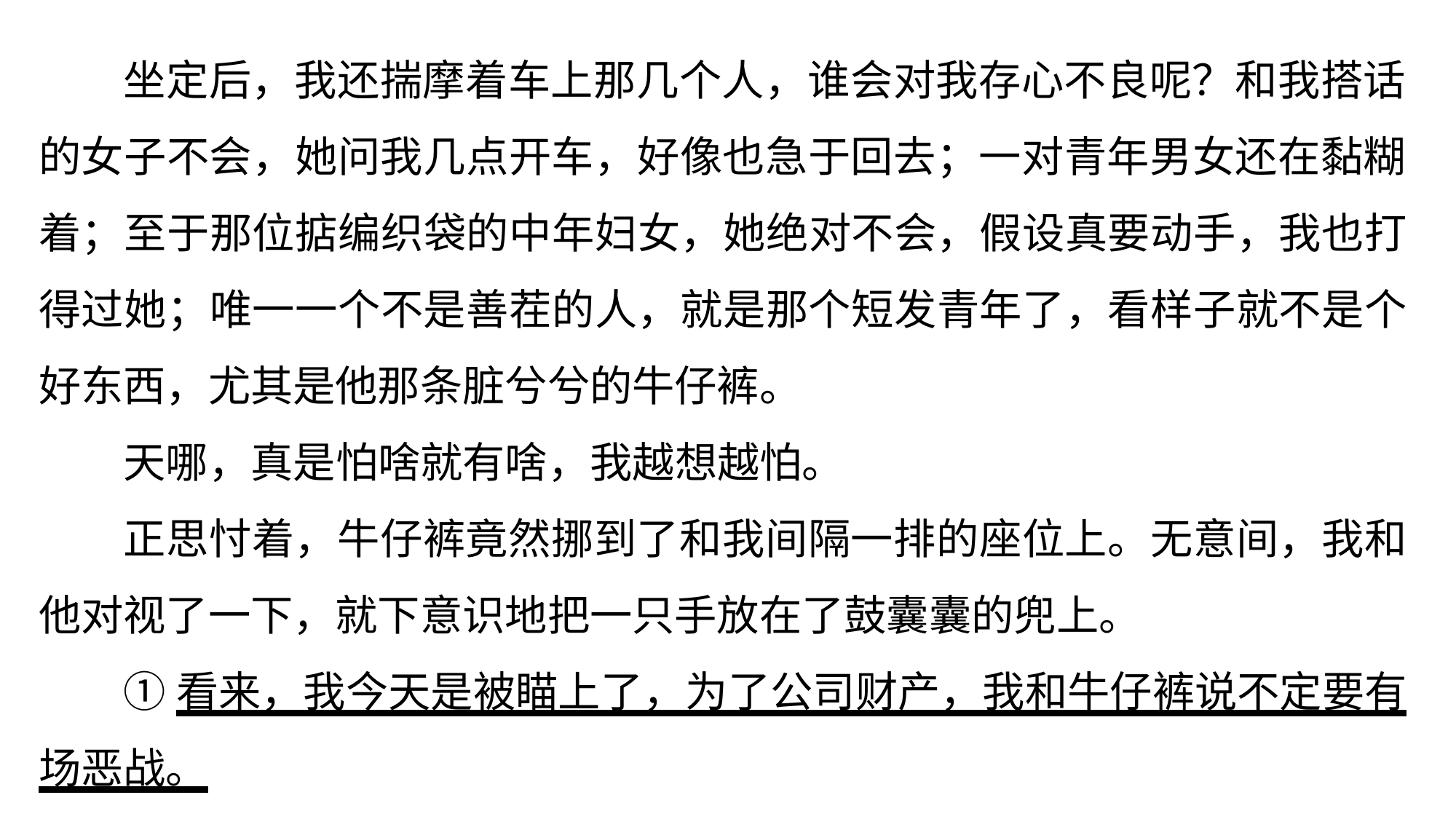

坐定后，我还揣摩着车上那几个人，谁会对我存心不良呢？和我搭话的女子不会，她问我几点开车，好像也急于回去；一对青年男女还在黏糊着；至于那位掂编织袋的中年妇女，她绝对不会，假设真要动手，我也打得过她；唯一一个不是善茬的人，就是那个短发青年了，看样子就不是个好东西，尤其是他那条脏兮兮的牛仔裤。
天哪，真是怕啥就有啥，我越想越怕。
正思忖着，牛仔裤竟然挪到了和我间隔一排的座位上。无意间，我和他对视了一下，就下意识地把一只手放在了鼓囊囊的兜上。
①看来，我今天是被瞄上了，为了公司财产，我和牛仔裤说不定要有场恶战。